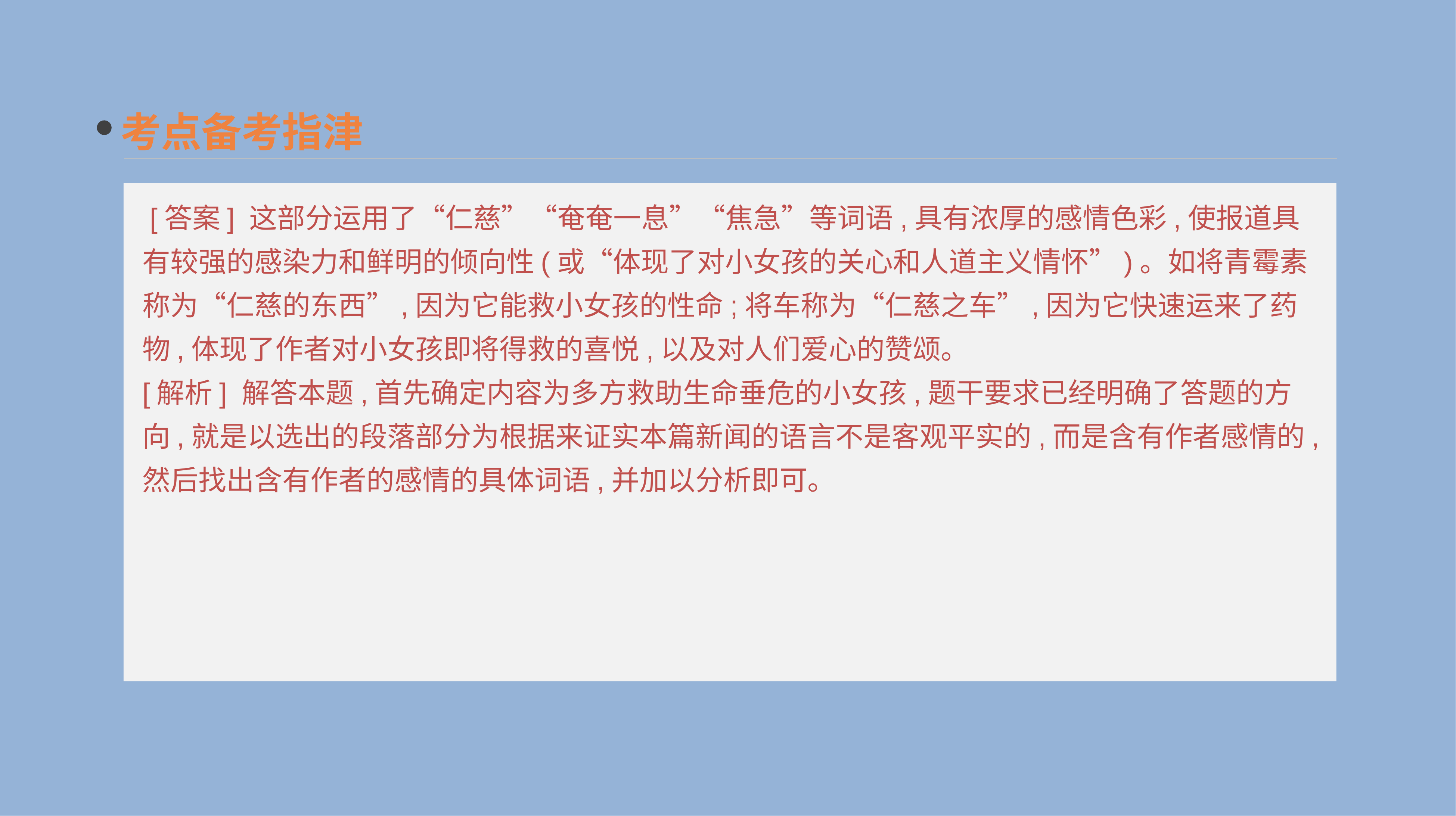

考点备考指津

 [答案] 这部分运用了“仁慈”“奄奄一息”“焦急”等词语,具有浓厚的感情色彩,使报道具有较强的感染力和鲜明的倾向性(或“体现了对小女孩的关心和人道主义情怀”)。如将青霉素称为“仁慈的东西”,因为它能救小女孩的性命;将车称为“仁慈之车”,因为它快速运来了药物,体现了作者对小女孩即将得救的喜悦,以及对人们爱心的赞颂。
[解析] 解答本题,首先确定内容为多方救助生命垂危的小女孩,题干要求已经明确了答题的方向,就是以选出的段落部分为根据来证实本篇新闻的语言不是客观平实的,而是含有作者感情的,然后找出含有作者的感情的具体词语,并加以分析即可。